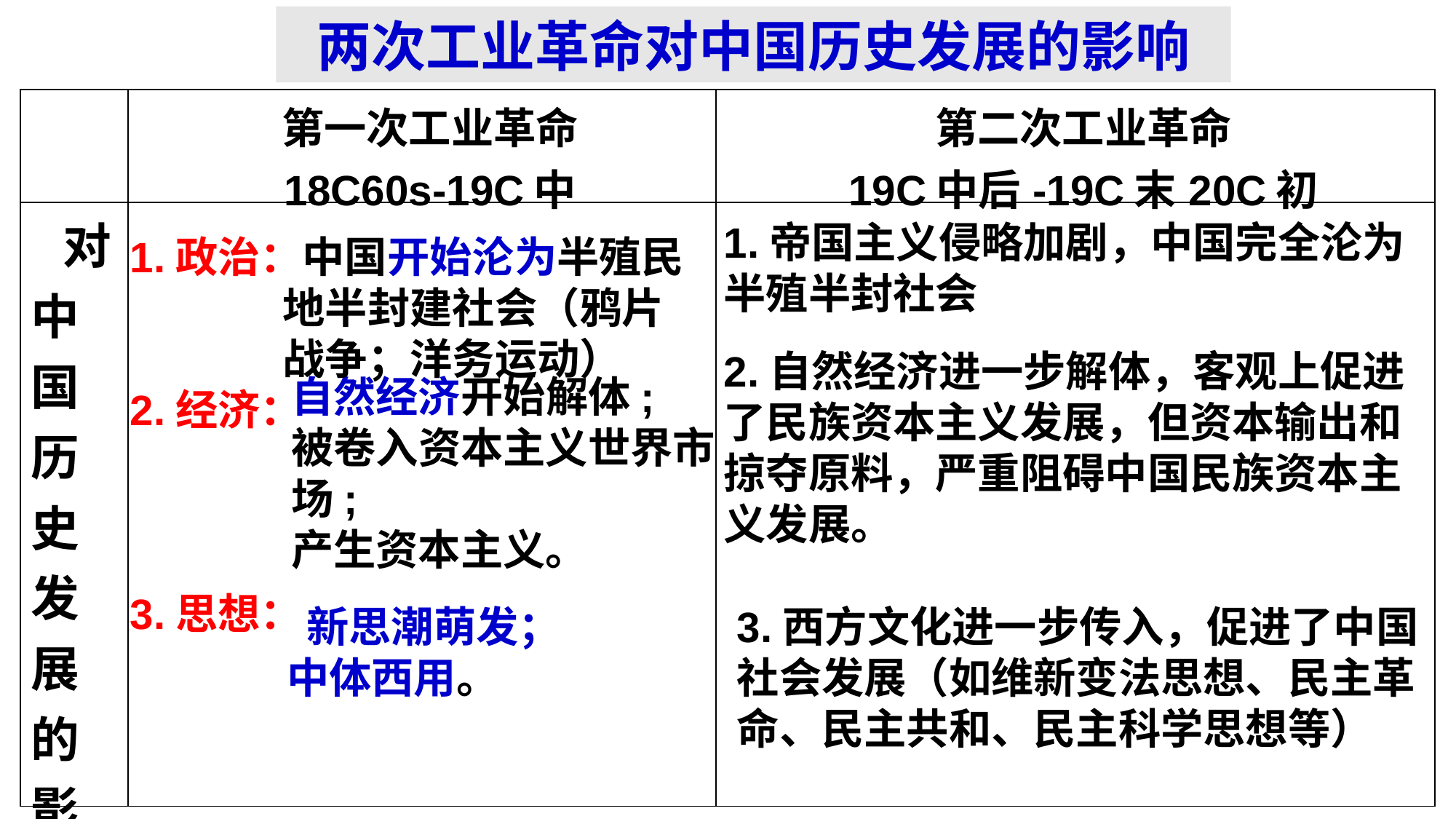

两次工业革命对中国历史发展的影响
|  | 第一次工业革命 18C60s-19C中 | 第二次工业革命 19C中后-19C末20C初 |
| --- | --- | --- |
| 对中国历史发展的影响 |  |  |

1.帝国主义侵略加剧，中国完全沦为半殖半封社会
1.政治：

2.经济：

3.思想：
 中国开始沦为半殖民地半封建社会（鸦片战争；洋务运动）

2.自然经济进一步解体，客观上促进了民族资本主义发展，但资本输出和掠夺原料，严重阻碍中国民族资本主义发展。
自然经济开始解体;
被卷入资本主义世界市场;
产生资本主义。
 新思潮萌发；
中体西用。
3.西方文化进一步传入，促进了中国社会发展（如维新变法思想、民主革命、民主共和、民主科学思想等）